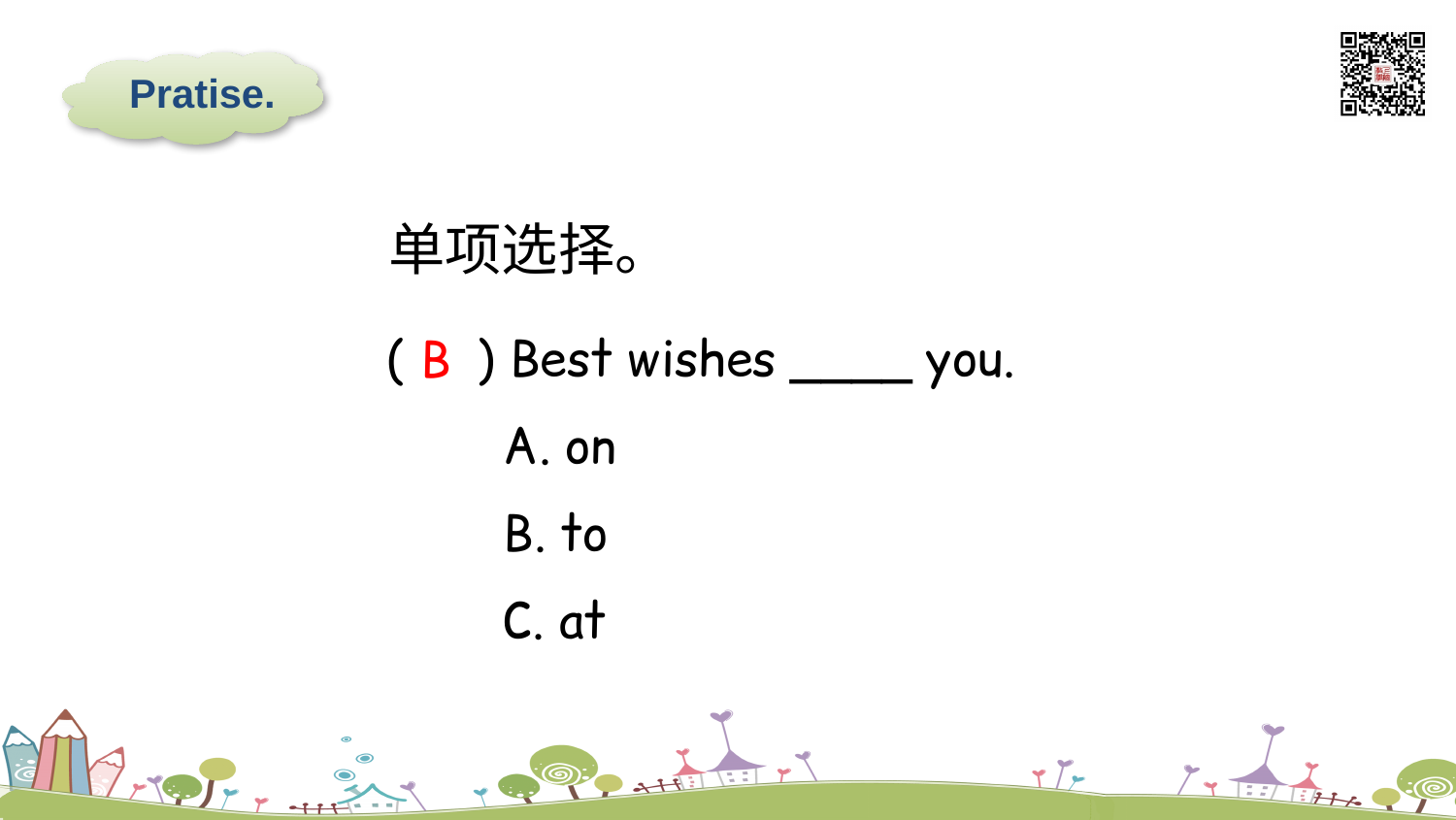

Pratise.
单项选择。
(     ) Best wishes ____ you.
        A. on
        B. to
        C. at
B